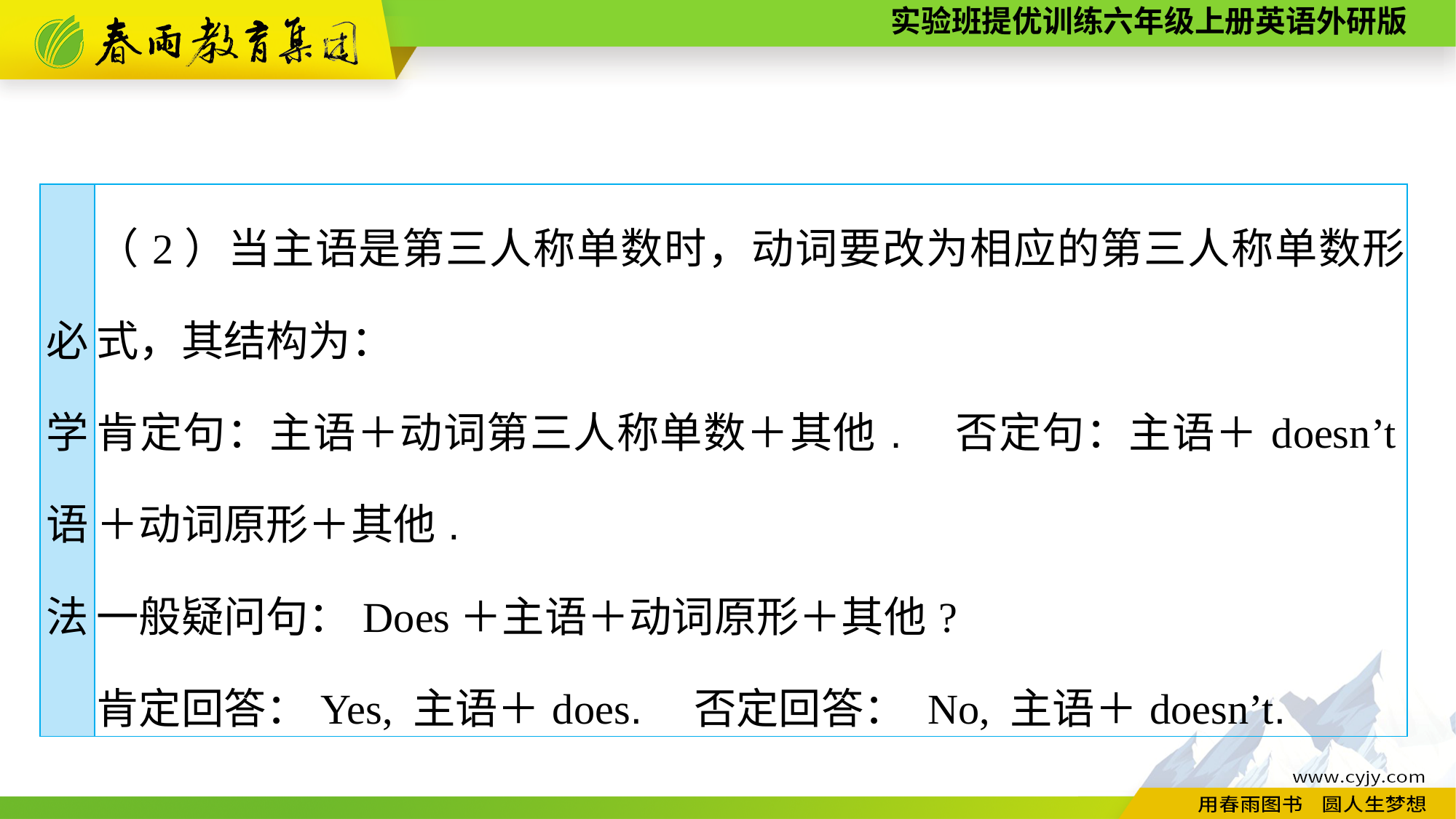

| 必 学 语 法 | （2）当主语是第三人称单数时，动词要改为相应的第三人称单数形式，其结构为： 肯定句：主语＋动词第三人称单数＋其他.　否定句：主语＋doesn’t＋动词原形＋其他. 一般疑问句：Does＋主语＋动词原形＋其他? 肯定回答：Yes, 主语＋does.　否定回答： No, 主语＋doesn’t. |
| --- | --- |